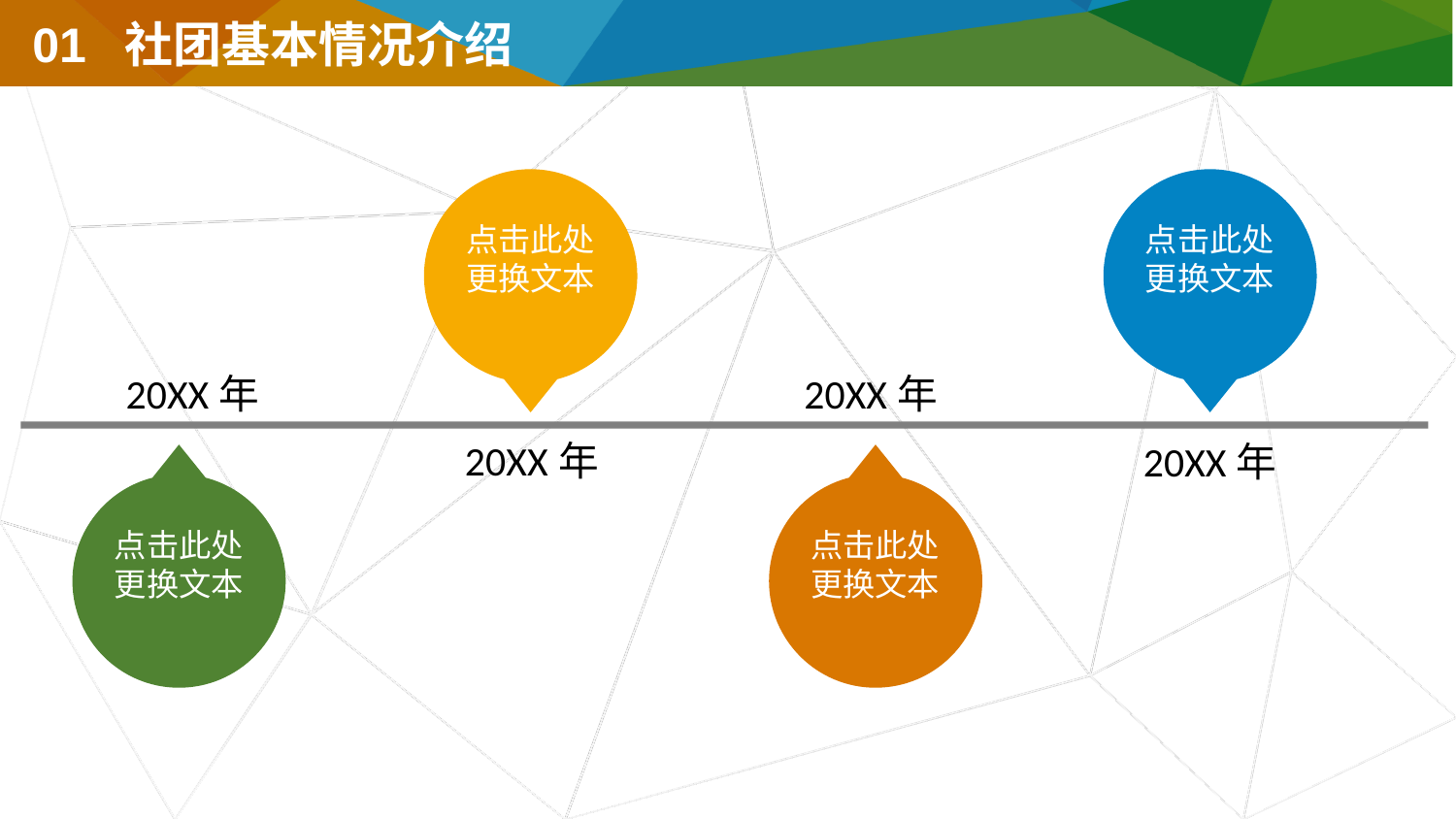

01  社团基本情况介绍

点击此处更换文本
点击此处更换文本
20XX年
20XX年

20XX年
20XX年

点击此处更换文本
点击此处更换文本